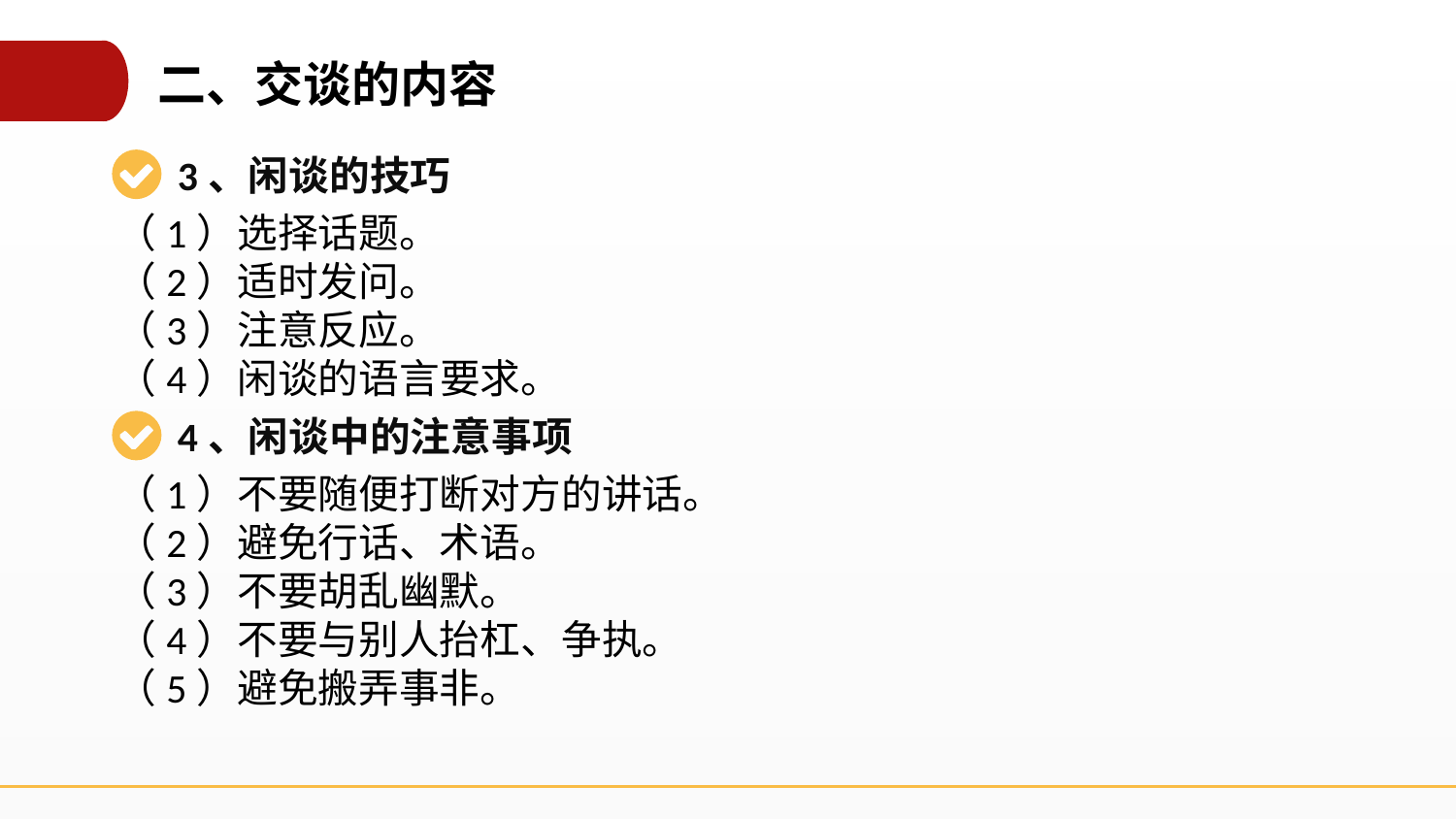

二、交谈的内容

3、闲谈的技巧
（1）选择话题。
（2）适时发问。
（3）注意反应。
（4）闲谈的语言要求。

4、闲谈中的注意事项
（1）不要随便打断对方的讲话。
（2）避免行话、术语。
（3）不要胡乱幽默。
（4）不要与别人抬杠、争执。
（5）避免搬弄事非。